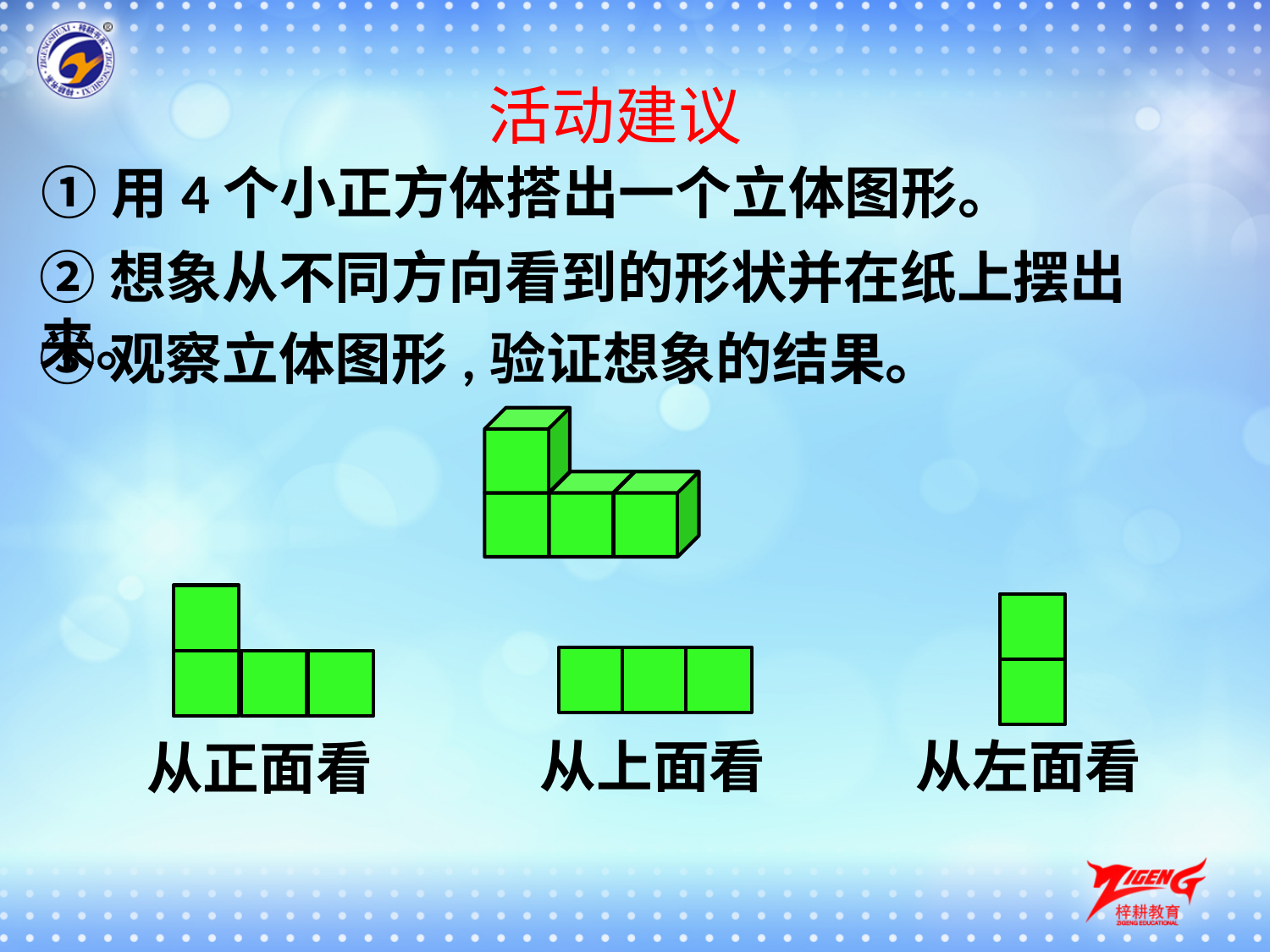

活动建议
①用4个小正方体搭出一个立体图形。
②想象从不同方向看到的形状并在纸上摆出来。
③观察立体图形,验证想象的结果。

从正面看

从左面看

从上面看